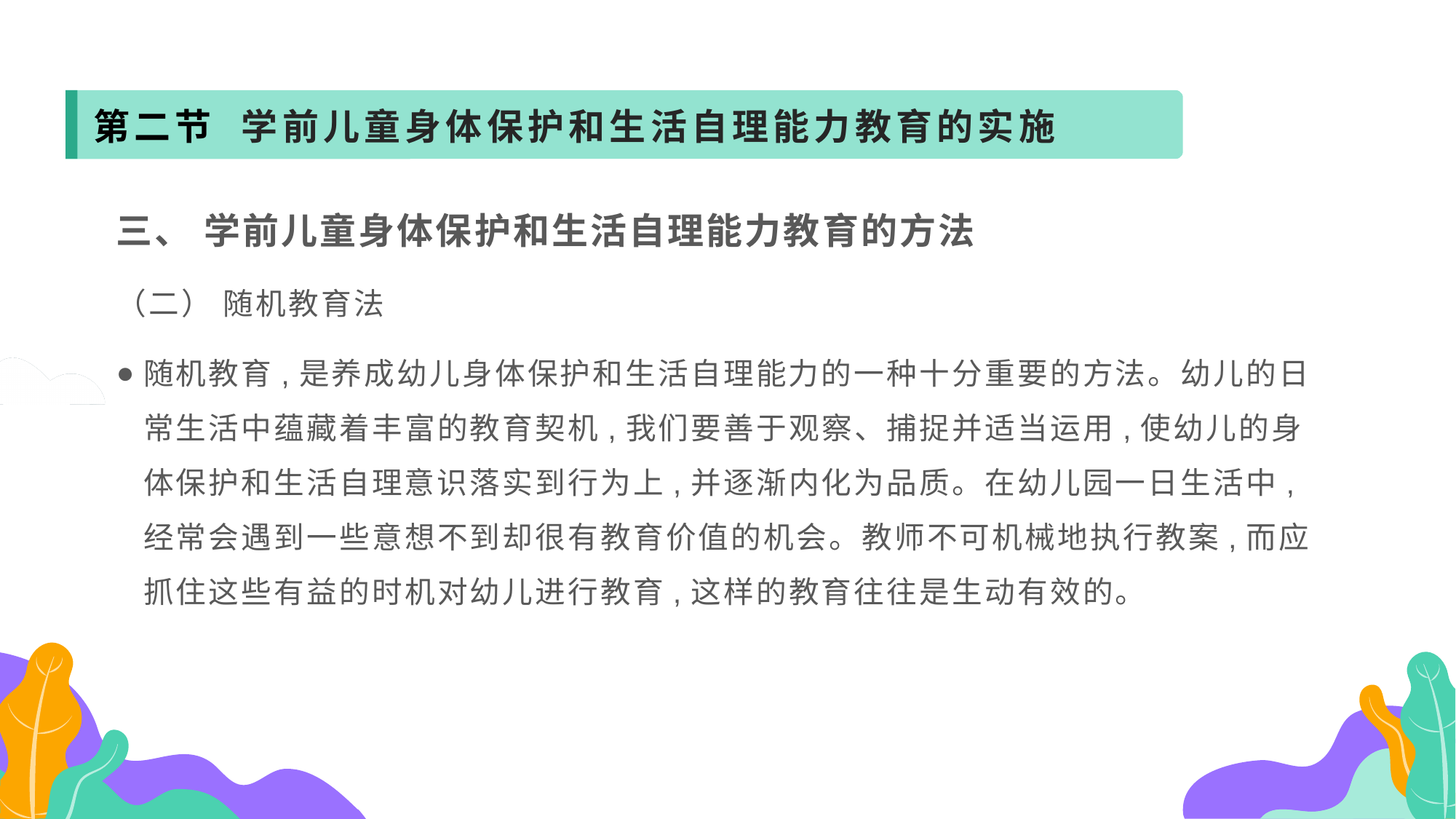

第二节  学前儿童身体保护和生活自理能力教育的实施
三、 学前儿童身体保护和生活自理能力教育的方法
（二） 随机教育法
随机教育,是养成幼儿身体保护和生活自理能力的一种十分重要的方法。幼儿的日常生活中蕴藏着丰富的教育契机,我们要善于观察、捕捉并适当运用,使幼儿的身体保护和生活自理意识落实到行为上,并逐渐内化为品质。在幼儿园一日生活中,经常会遇到一些意想不到却很有教育价值的机会。教师不可机械地执行教案,而应抓住这些有益的时机对幼儿进行教育,这样的教育往往是生动有效的。